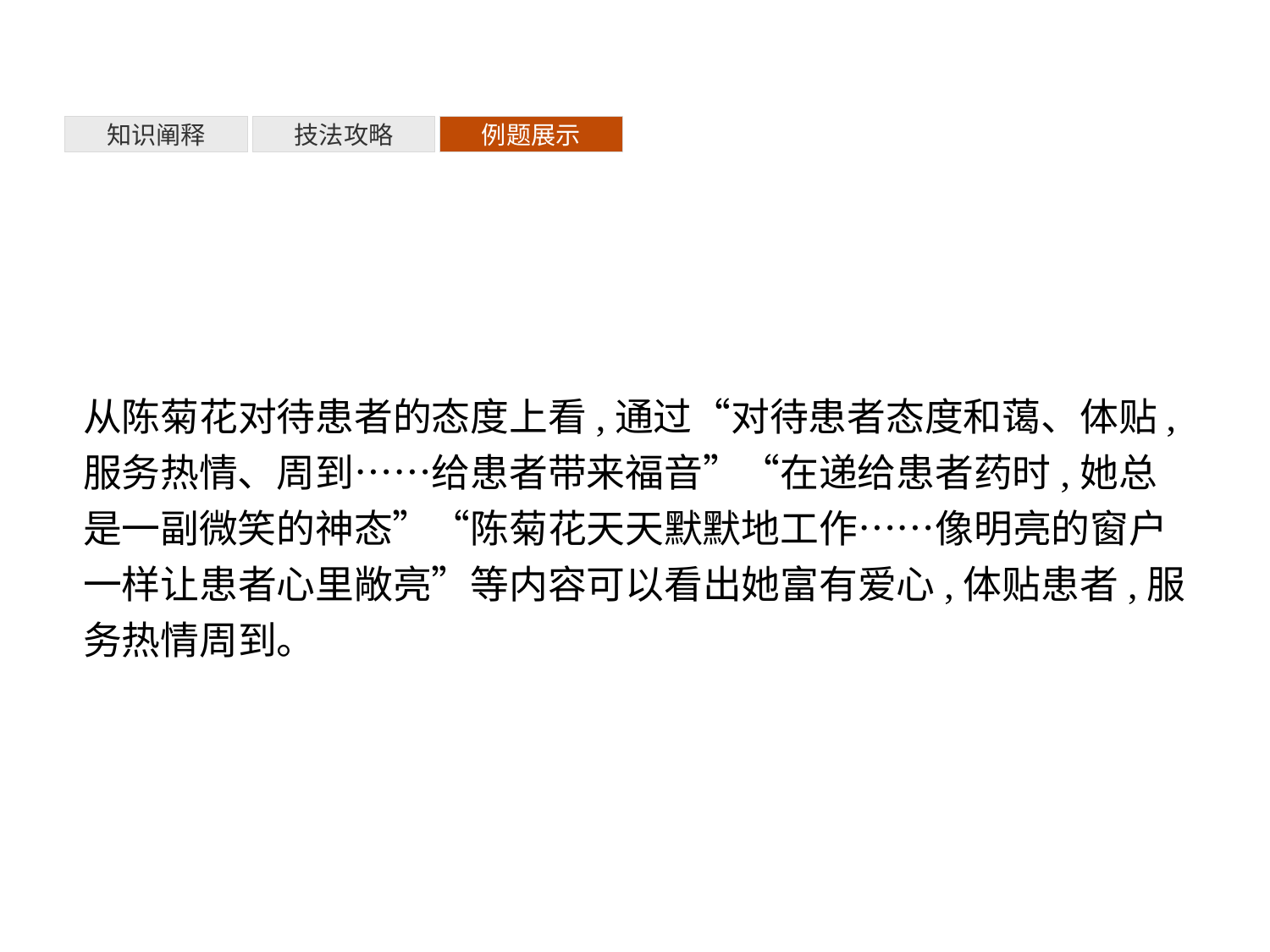

知识阐释
技法攻略
例题展示
从陈菊花对待患者的态度上看,通过“对待患者态度和蔼、体贴,服务热情、周到……给患者带来福音”“在递给患者药时,她总是一副微笑的神态”“陈菊花天天默默地工作……像明亮的窗户一样让患者心里敞亮”等内容可以看出她富有爱心,体贴患者,服务热情周到。